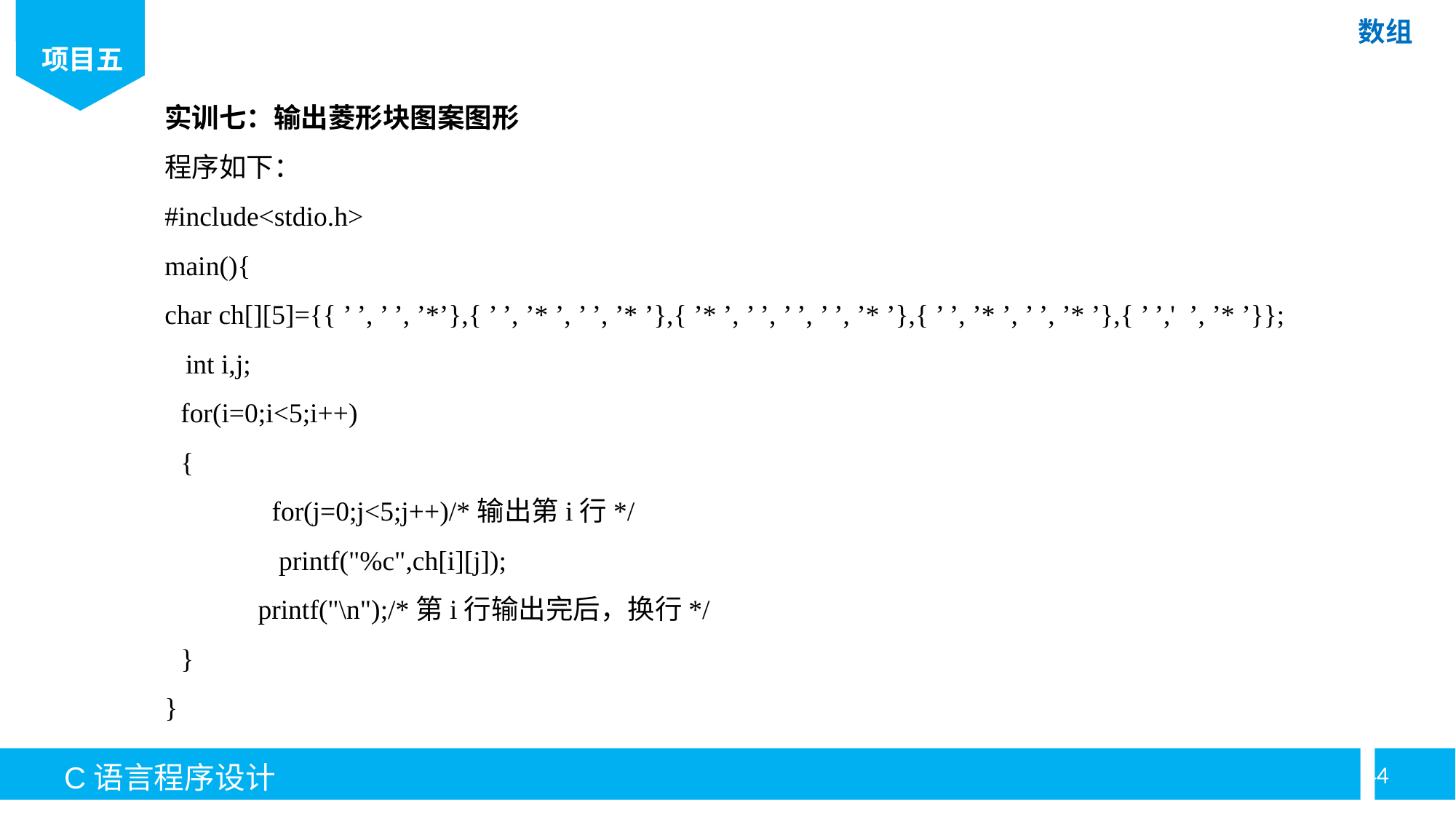

实训七：输出菱形块图案图形
程序如下：
#include<stdio.h>
main(){
char ch[][5]={{ ’ ’, ’ ’, ’*’},{ ’ ’, ’* ’, ’ ’, ’* ’},{ ’* ’, ’ ’, ’ ’, ’ ’, ’* ’},{ ’ ’, ’* ’, ’ ’, ’* ’},{ ’ ’,'  ’, ’* ’}};
   int i,j;
for(i=0;i<5;i++)
{
	  for(j=0;j<5;j++)/*输出第i行*/
	   printf("%c",ch[i][j]);
	printf("\n");/*第i行输出完后，换行*/
}
}